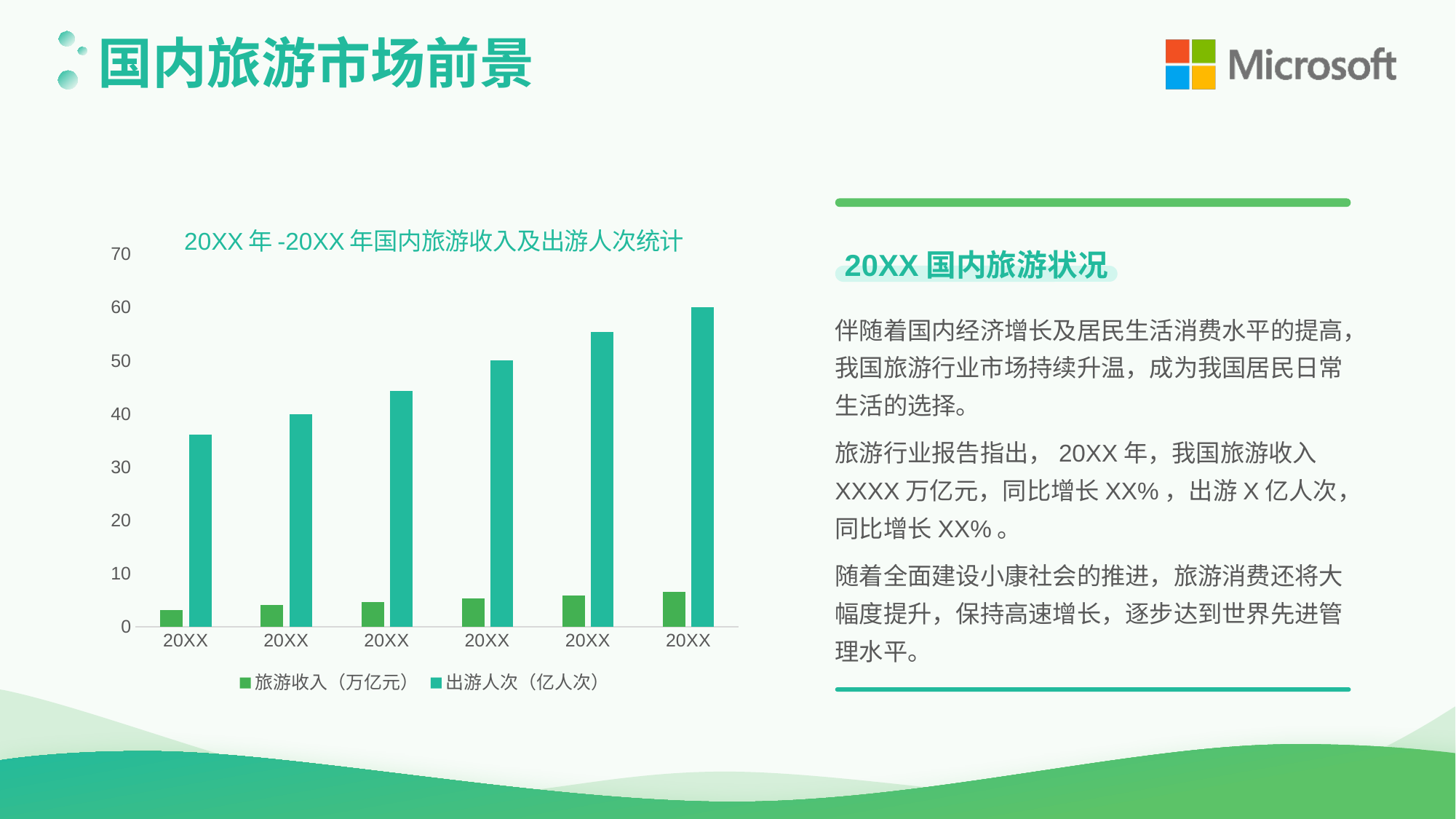

国内旅游市场前景

### Chart: 20XX年-20XX年国内旅游收入及出游人次统计

| Category | 旅游收入（万亿元） | 出游人次（亿人次） |
|---|---|---|
| 20XX | 3.13 | 36.11 |
| 20XX | 4.13 | 39.9 |
| 20XX | 4.69 | 44.35 |
| 20XX | 5.4 | 50.01 |
| 20XX | 5.97 | 55.39 |
| 20XX | 6.63 | 60.06 |
20XX国内旅游状况

伴随着国内经济增长及居民生活消费水平的提高，我国旅游行业市场持续升温，成为我国居民日常生活的选择。
旅游行业报告指出，20XX年，我国旅游收入XXXX万亿元，同比增长XX%，出游X亿人次，同比增长XX%。
随着全面建设小康社会的推进，旅游消费还将大幅度提升，保持高速增长，逐步达到世界先进管理水平。